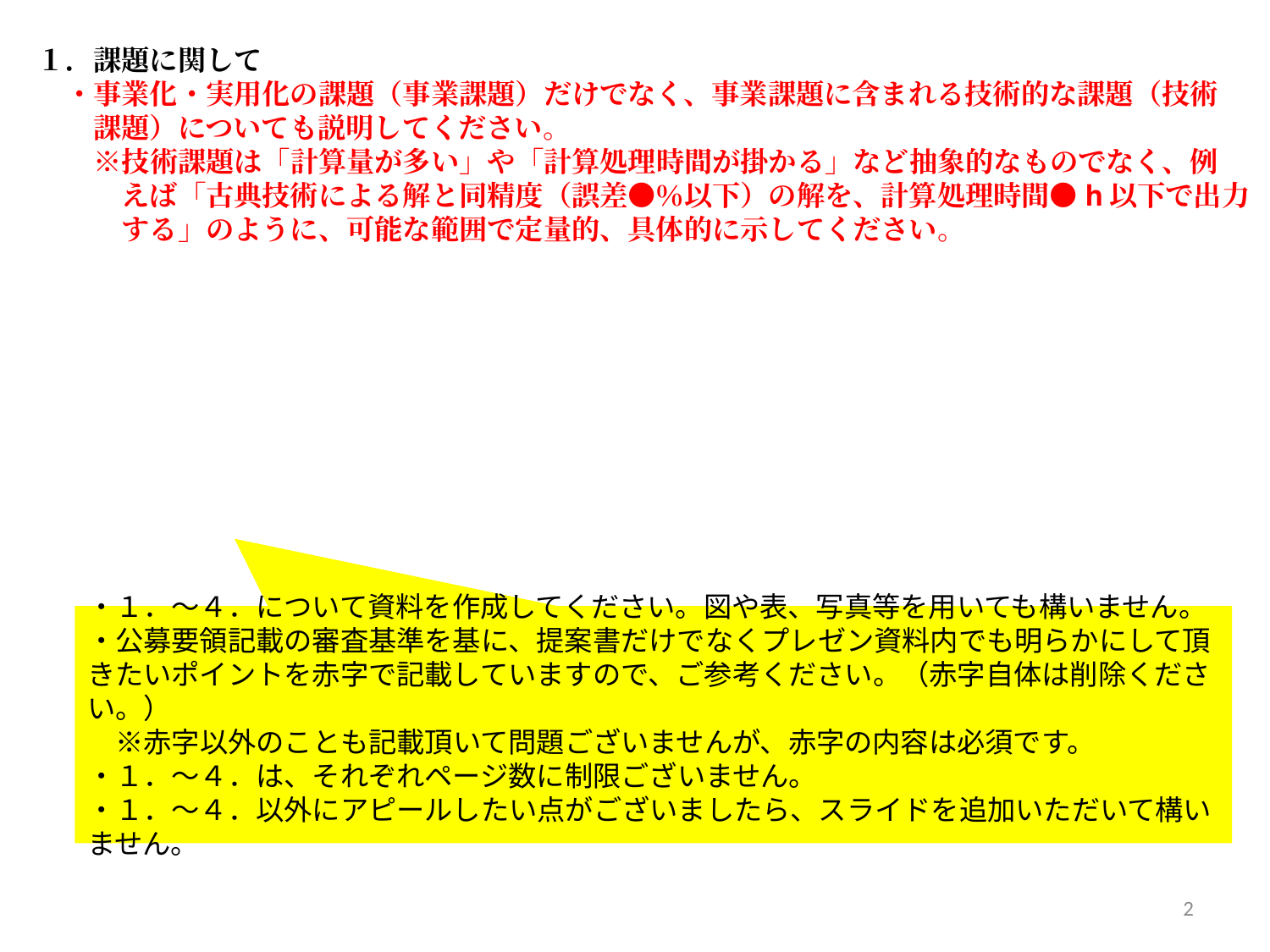

１．課題に関して
　・事業化・実用化の課題（事業課題）だけでなく、事業課題に含まれる技術的な課題（技術
　　課題）についても説明してください。
　　※技術課題は「計算量が多い」や「計算処理時間が掛かる」など抽象的なものでなく、例
　　　えば「古典技術による解と同精度（誤差●％以下）の解を、計算処理時間●h以下で出力
　　　する」のように、可能な範囲で定量的、具体的に示してください。

・１．～４．について資料を作成してください。図や表、写真等を用いても構いません。
・公募要領記載の審査基準を基に、提案書だけでなくプレゼン資料内でも明らかにして頂きたいポイントを赤字で記載していますので、ご参考ください。（赤字自体は削除ください。）
　※赤字以外のことも記載頂いて問題ございませんが、赤字の内容は必須です。
・１．～４．は、それぞれページ数に制限ございません。
・１．～４．以外にアピールしたい点がございましたら、スライドを追加いただいて構いません。
2